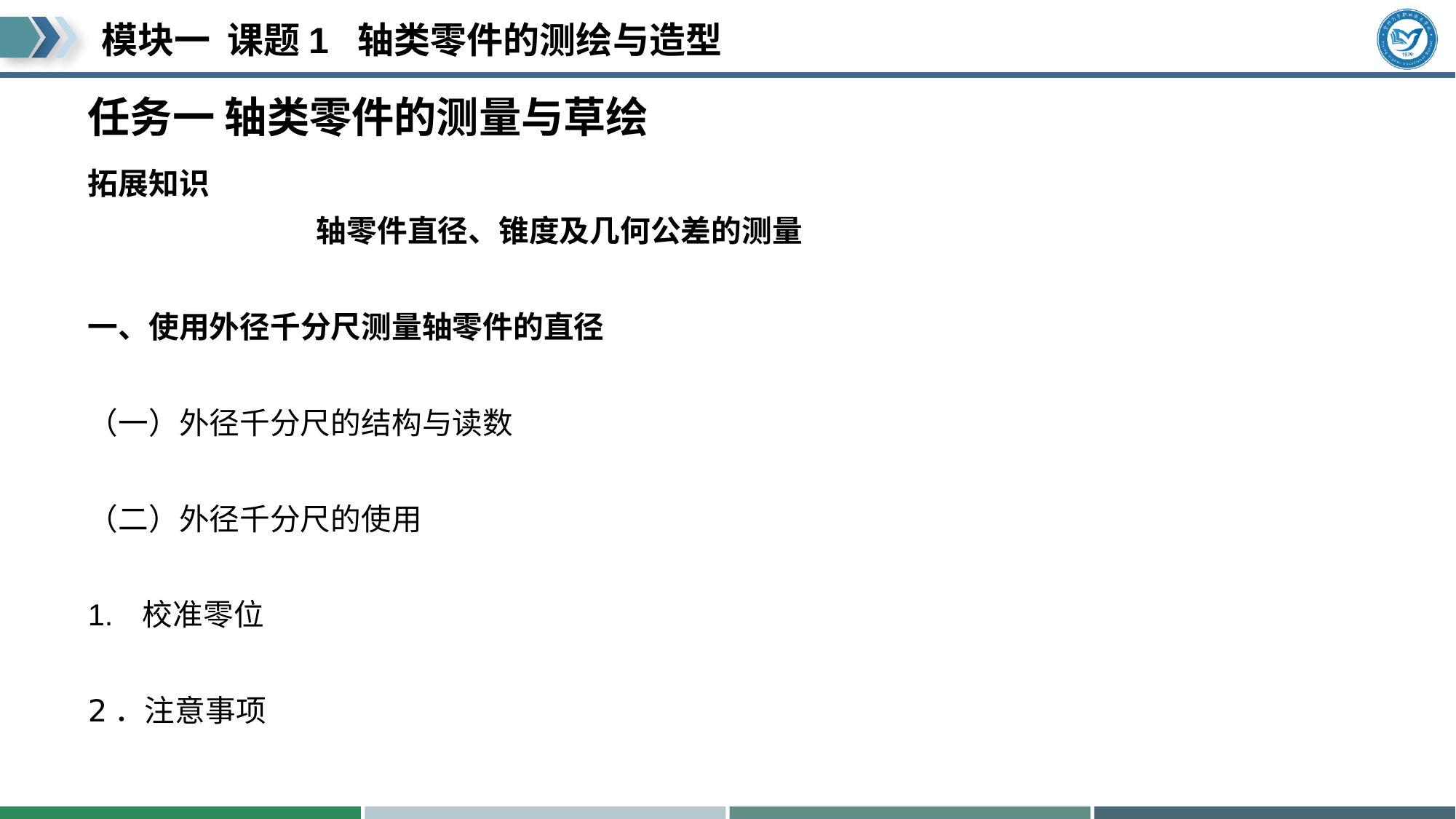

# 任务一 轴类零件的测量与草绘
拓展知识
                                轴零件直径、锥度及几何公差的测量

一、使用外径千分尺测量轴零件的直径

（一）外径千分尺的结构与读数

（二）外径千分尺的使用

校准零位

2．注意事项